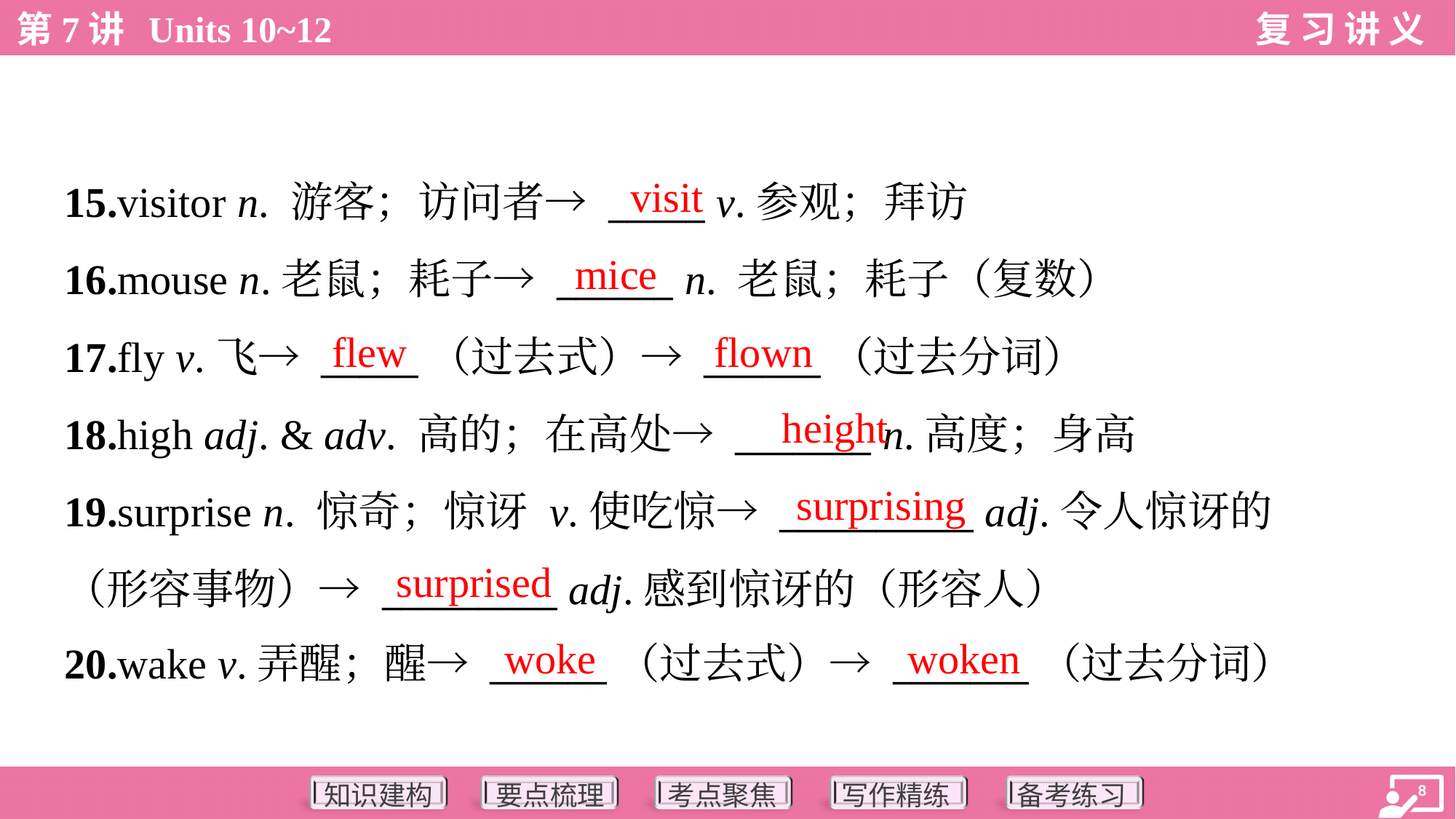

visit
15.visitor n. 游客；访问者→ _____ v.参观；拜访
16.mouse n.老鼠；耗子→ ______ n. 老鼠；耗子（复数）
17.fly v.飞→ _____（过去式）→ ______（过去分词）
18.high adj. & adv. 高的；在高处→ _______ n.高度；身高
19.surprise n. 惊奇；惊讶 v.使吃惊→ __________ adj.令人惊讶的
（形容事物）→ _________ adj.感到惊讶的（形容人）
20.wake v.弄醒；醒→ ______（过去式）→ _______（过去分词）
mice
flew
flown
height
surprising
surprised
woke
woken